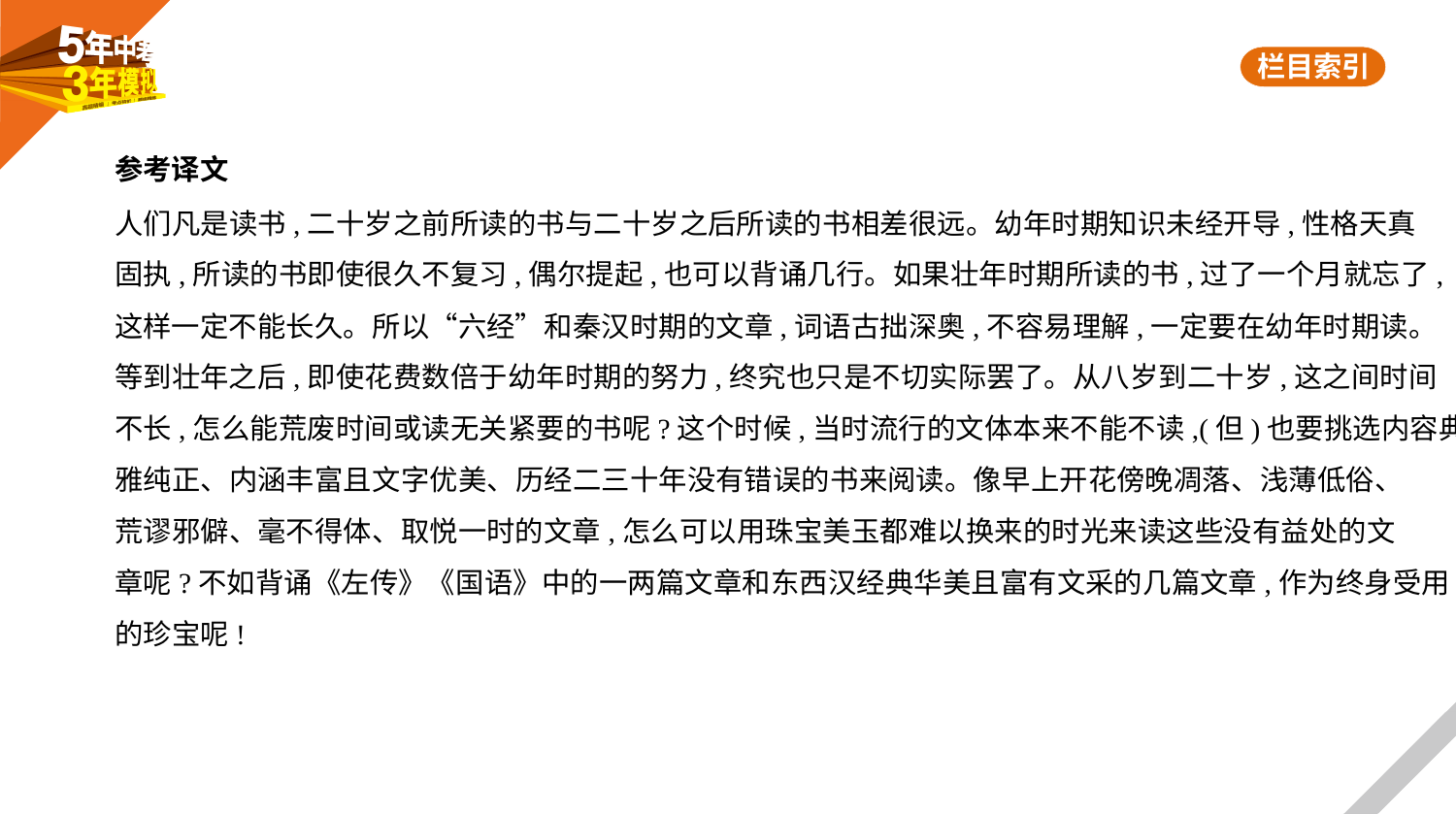

参考译文
人们凡是读书,二十岁之前所读的书与二十岁之后所读的书相差很远。幼年时期知识未经开导,性格天真
固执,所读的书即使很久不复习,偶尔提起,也可以背诵几行。如果壮年时期所读的书,过了一个月就忘了,
这样一定不能长久。所以“六经”和秦汉时期的文章,词语古拙深奥,不容易理解,一定要在幼年时期读。
等到壮年之后,即使花费数倍于幼年时期的努力,终究也只是不切实际罢了。从八岁到二十岁,这之间时间
不长,怎么能荒废时间或读无关紧要的书呢?这个时候,当时流行的文体本来不能不读,(但)也要挑选内容典
雅纯正、内涵丰富且文字优美、历经二三十年没有错误的书来阅读。像早上开花傍晚凋落、浅薄低俗、
荒谬邪僻、毫不得体、取悦一时的文章,怎么可以用珠宝美玉都难以换来的时光来读这些没有益处的文
章呢?不如背诵《左传》《国语》中的一两篇文章和东西汉经典华美且富有文采的几篇文章,作为终身受用的珍宝呢!